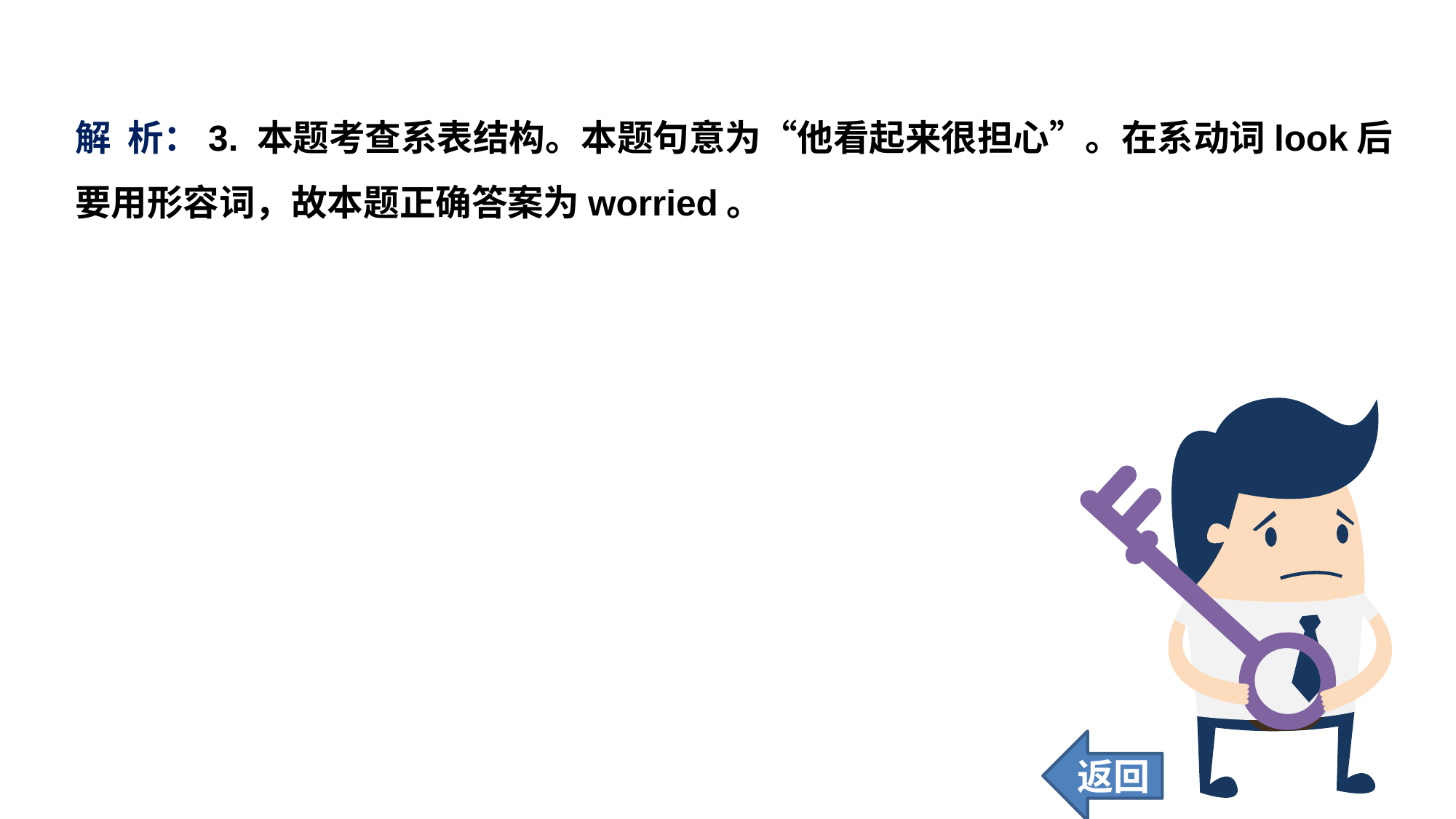

解  析：3. 本题考查系表结构。本题句意为“他看起来很担心”。在系动词look后要用形容词，故本题正确答案为worried。

返回
67